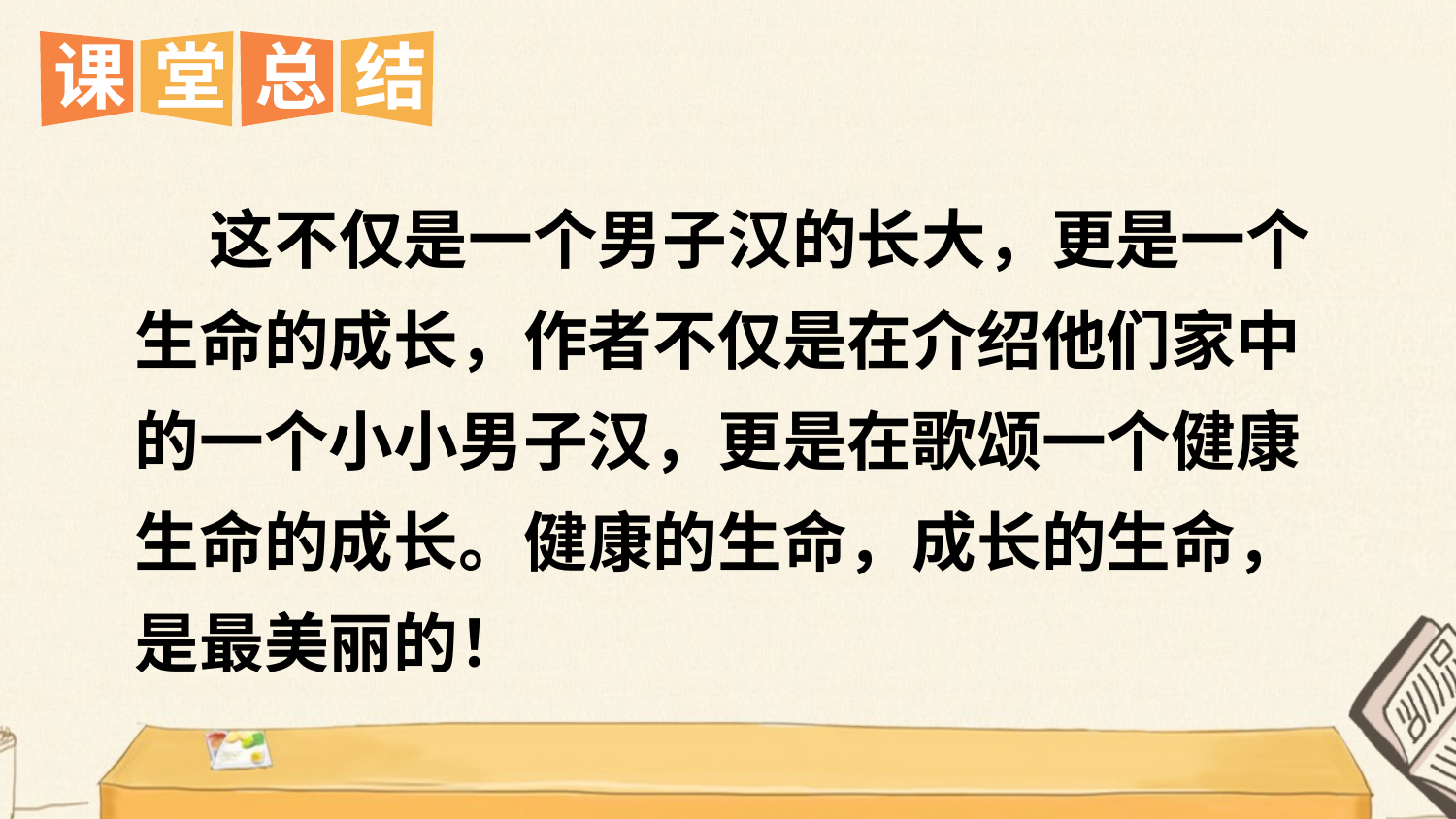

课
堂
总
结
    这不仅是一个男子汉的长大，更是一个生命的成长，作者不仅是在介绍他们家中的一个小小男子汉，更是在歌颂一个健康生命的成长。健康的生命，成长的生命，是最美丽的！